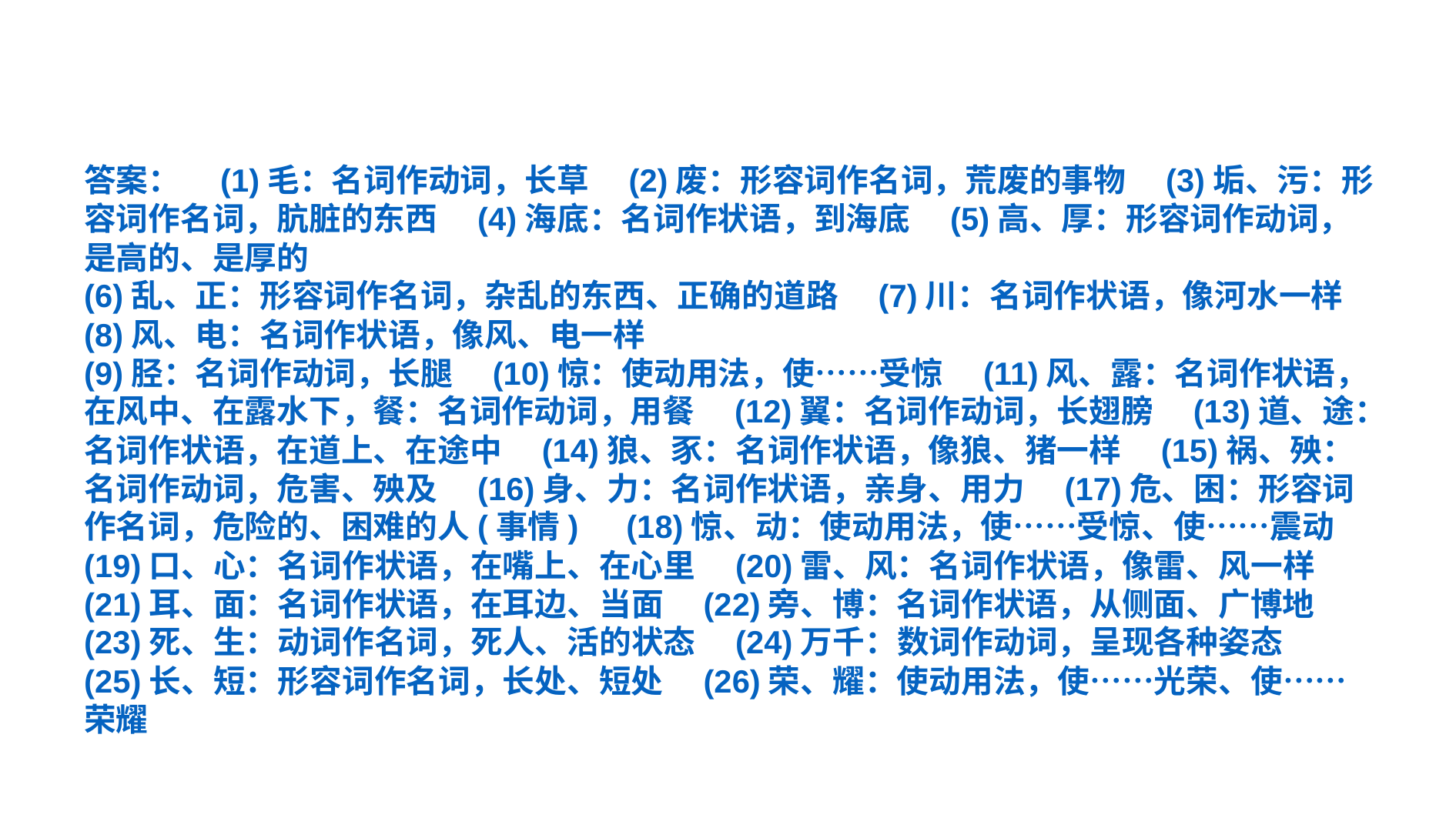

答案：　(1)毛：名词作动词，长草　(2)废：形容词作名词，荒废的事物　(3)垢、污：形容词作名词，肮脏的东西　(4)海底：名词作状语，到海底　(5)高、厚：形容词作动词，是高的、是厚的
(6)乱、正：形容词作名词，杂乱的东西、正确的道路　(7)川：名词作状语，像河水一样　(8)风、电：名词作状语，像风、电一样
(9)胫：名词作动词，长腿　(10)惊：使动用法，使……受惊　(11)风、露：名词作状语，在风中、在露水下，餐：名词作动词，用餐　(12)翼：名词作动词，长翅膀　(13)道、途：名词作状语，在道上、在途中　(14)狼、豕：名词作状语，像狼、猪一样　(15)祸、殃：名词作动词，危害、殃及　(16)身、力：名词作状语，亲身、用力　(17)危、困：形容词作名词，危险的、困难的人(事情)　(18)惊、动：使动用法，使……受惊、使……震动　(19)口、心：名词作状语，在嘴上、在心里　(20)雷、风：名词作状语，像雷、风一样　(21)耳、面：名词作状语，在耳边、当面　(22)旁、博：名词作状语，从侧面、广博地　(23)死、生：动词作名词，死人、活的状态　(24)万千：数词作动词，呈现各种姿态　(25)长、短：形容词作名词，长处、短处　(26)荣、耀：使动用法，使……光荣、使……荣耀